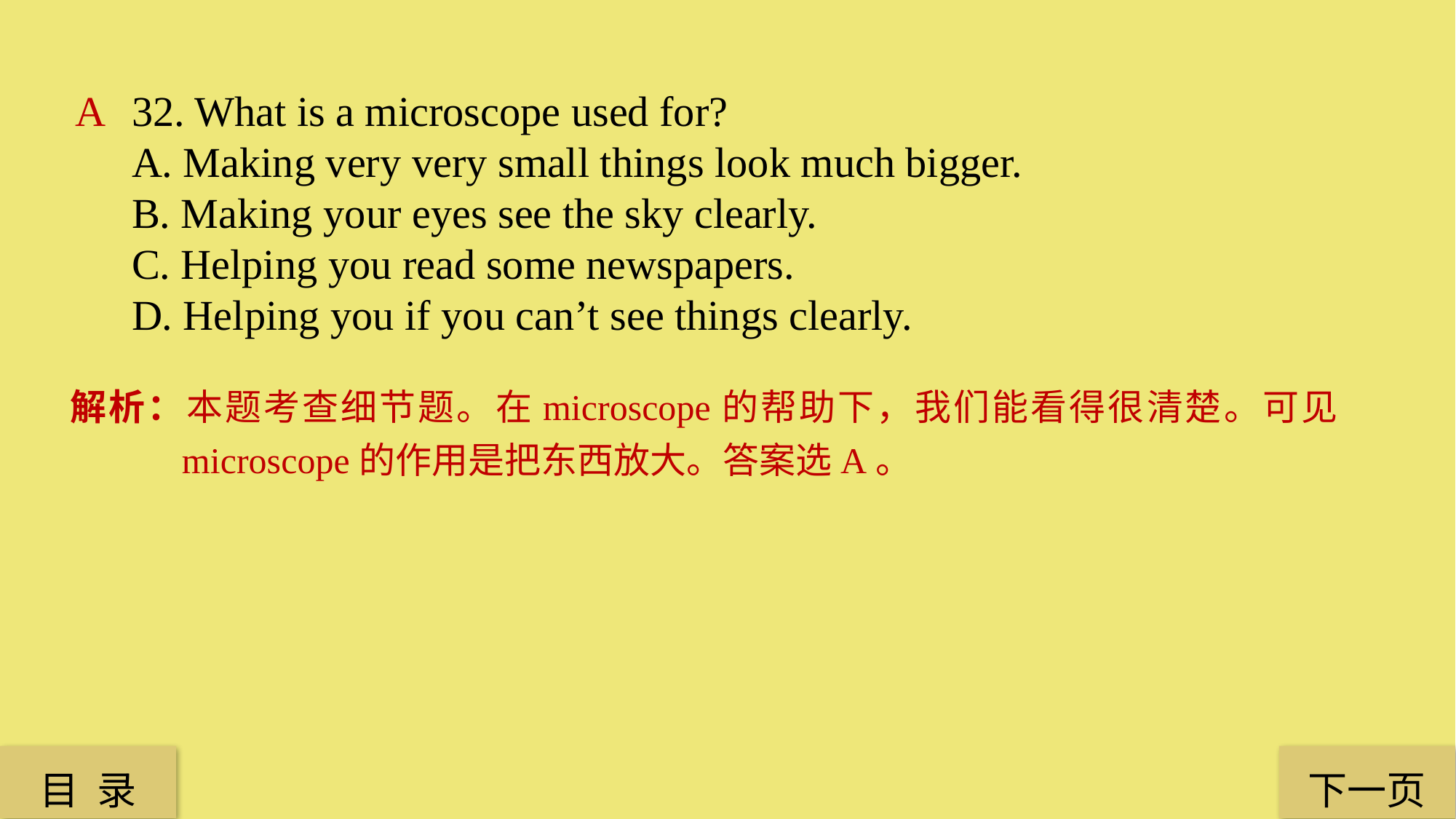

A
32. What is a microscope used for?
A. Making very very small things look much bigger.
B. Making your eyes see the sky clearly.
C. Helping you read some newspapers.
D. Helping you if you can’t see things clearly.
解析：本题考查细节题。在microscope的帮助下，我们能看得很清楚。可见microscope的作用是把东西放大。答案选A。